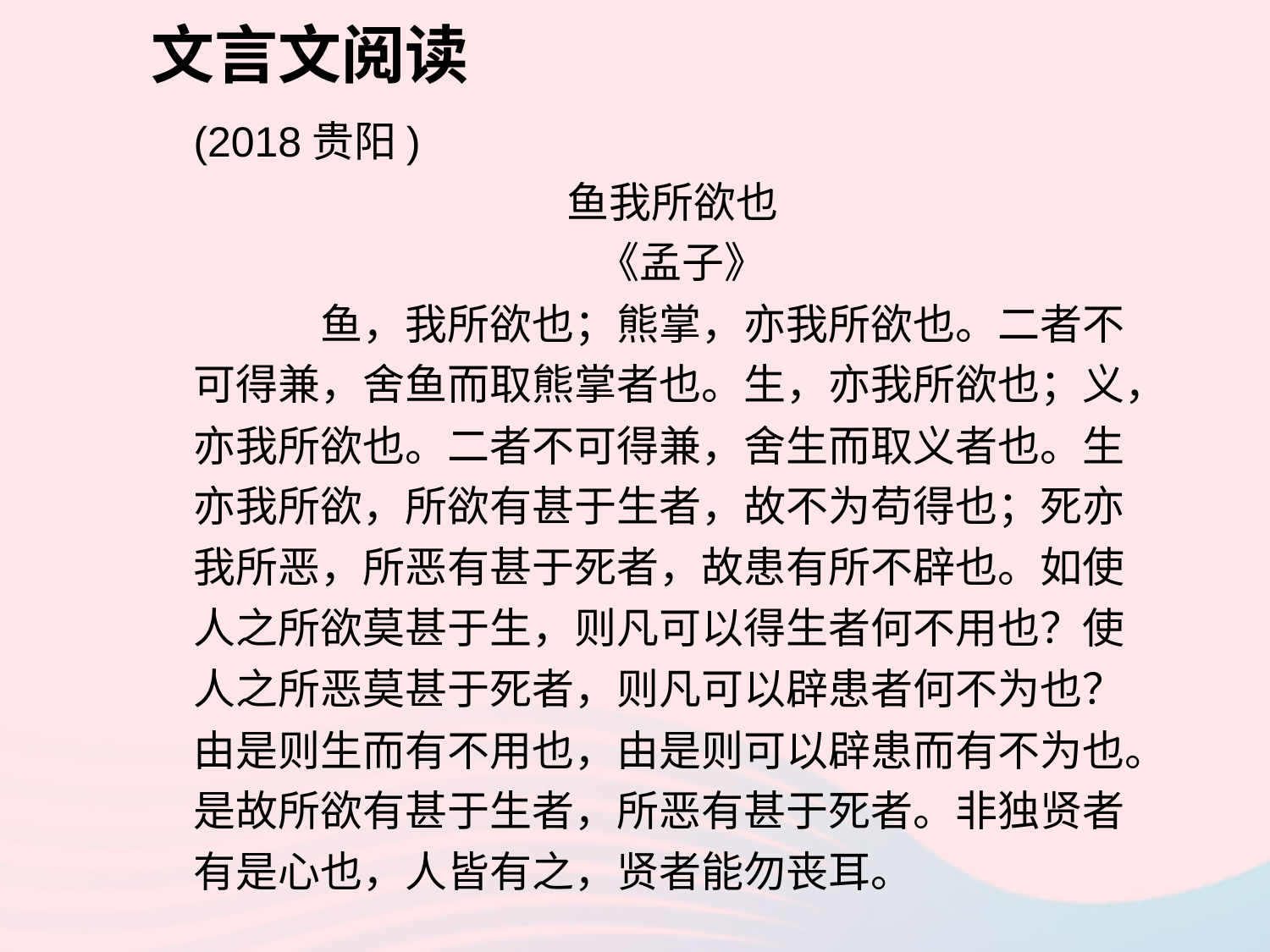

文言文阅读
(2018贵阳)
鱼我所欲也
 《孟子》
	鱼，我所欲也；熊掌，亦我所欲也。二者不可得兼，舍鱼而取熊掌者也。生，亦我所欲也；义，亦我所欲也。二者不可得兼，舍生而取义者也。生亦我所欲，所欲有甚于生者，故不为苟得也；死亦我所恶，所恶有甚于死者，故患有所不辟也。如使人之所欲莫甚于生，则凡可以得生者何不用也？使人之所恶莫甚于死者，则凡可以辟患者何不为也？由是则生而有不用也，由是则可以辟患而有不为也。是故所欲有甚于生者，所恶有甚于死者。非独贤者有是心也，人皆有之，贤者能勿丧耳。